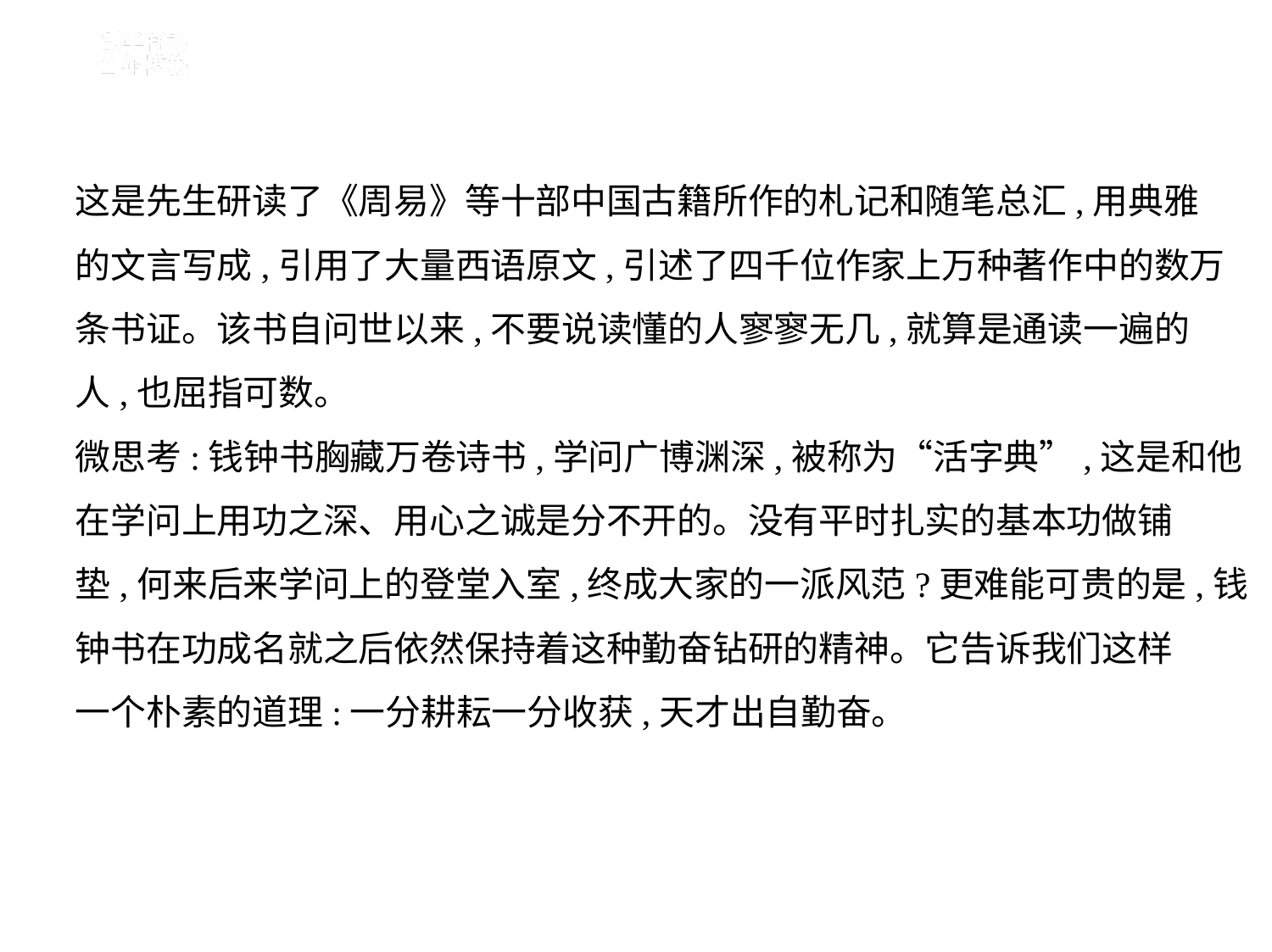

这是先生研读了《周易》等十部中国古籍所作的札记和随笔总汇,用典雅
的文言写成,引用了大量西语原文,引述了四千位作家上万种著作中的数万
条书证。该书自问世以来,不要说读懂的人寥寥无几,就算是通读一遍的
人,也屈指可数。
微思考:钱钟书胸藏万卷诗书,学问广博渊深,被称为“活字典”,这是和他
在学问上用功之深、用心之诚是分不开的。没有平时扎实的基本功做铺
垫,何来后来学问上的登堂入室,终成大家的一派风范?更难能可贵的是,钱
钟书在功成名就之后依然保持着这种勤奋钻研的精神。它告诉我们这样
一个朴素的道理:一分耕耘一分收获,天才出自勤奋。